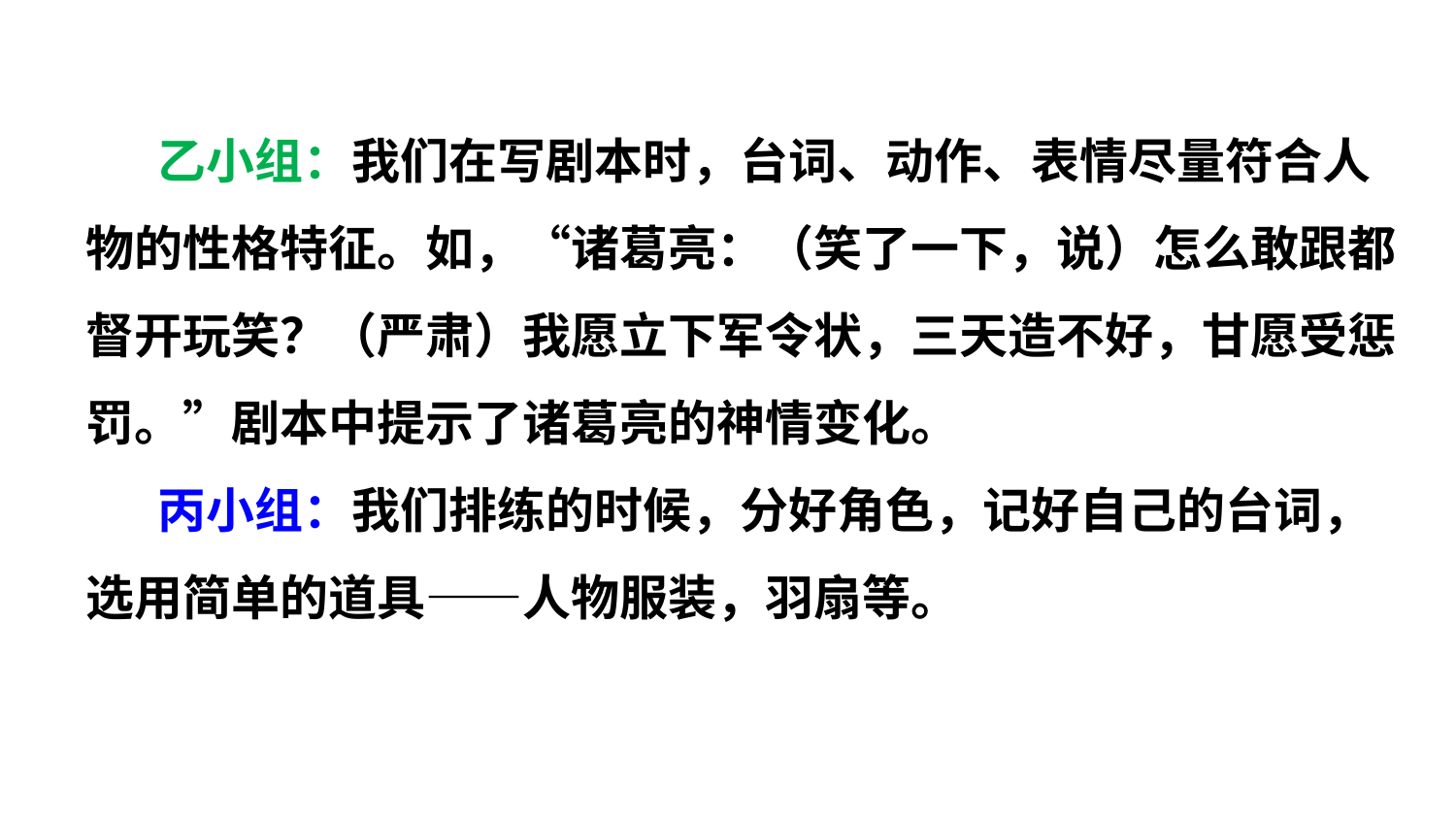

乙小组：我们在写剧本时，台词、动作、表情尽量符合人物的性格特征。如，“诸葛亮：（笑了一下，说）怎么敢跟都督开玩笑？（严肃）我愿立下军令状，三天造不好，甘愿受惩罚。”剧本中提示了诸葛亮的神情变化。
丙小组：我们排练的时候，分好角色，记好自己的台词，选用简单的道具——人物服装，羽扇等。